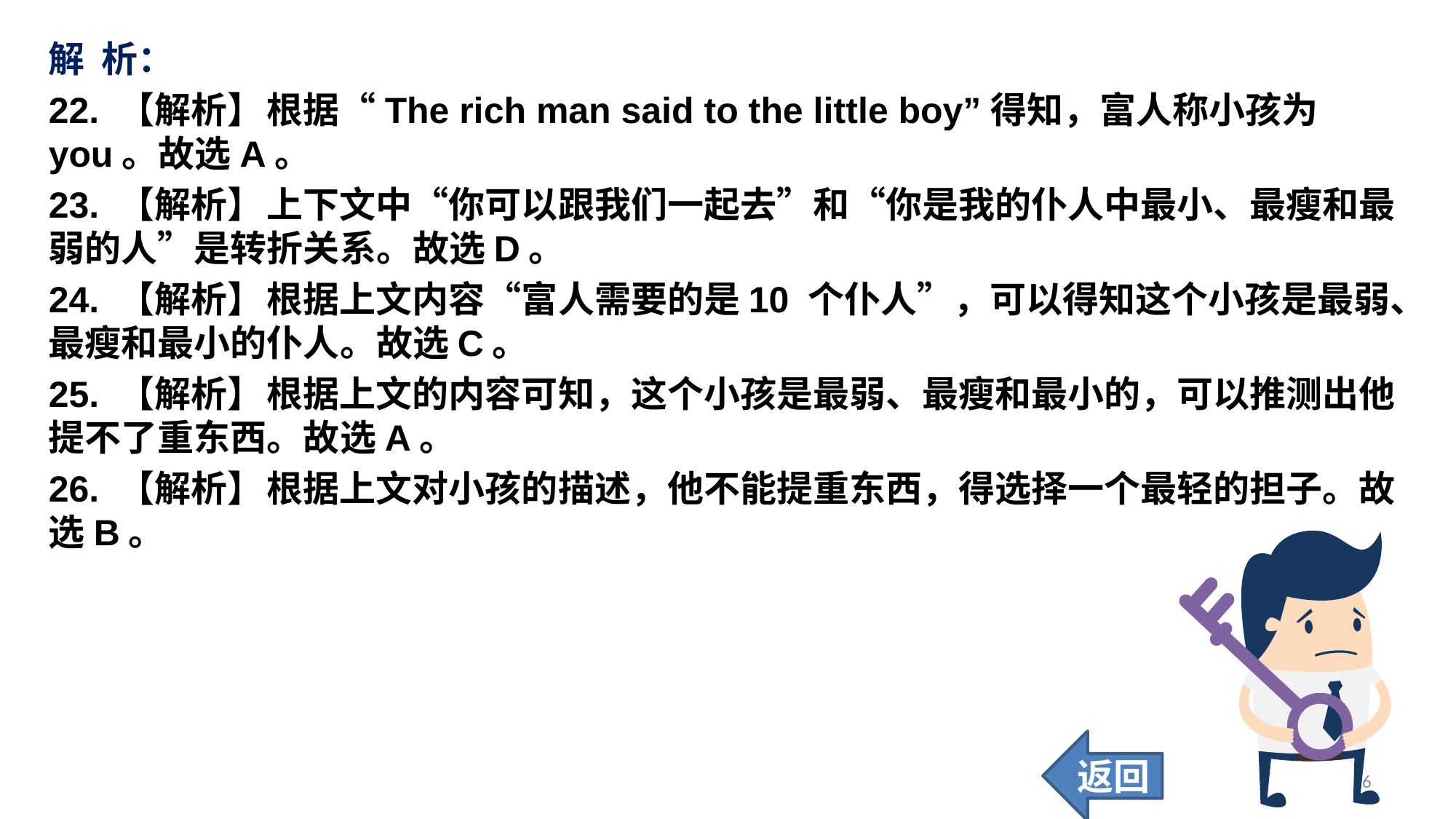

解  析：
22. 【解析】	根据“The rich man said to the little boy”得知，富人称小孩为you。故选A。
23. 【解析】	上下文中“你可以跟我们一起去”和“你是我的仆人中最小、最瘦和最弱的人”是转折关系。故选D。
24. 【解析】	根据上文内容“富人需要的是10 个仆人”，可以得知这个小孩是最弱、最瘦和最小的仆人。故选C。
25. 【解析】	根据上文的内容可知，这个小孩是最弱、最瘦和最小的，可以推测出他提不了重东西。故选A。
26. 【解析】	根据上文对小孩的描述，他不能提重东西，得选择一个最轻的担子。故选B。

返回
26